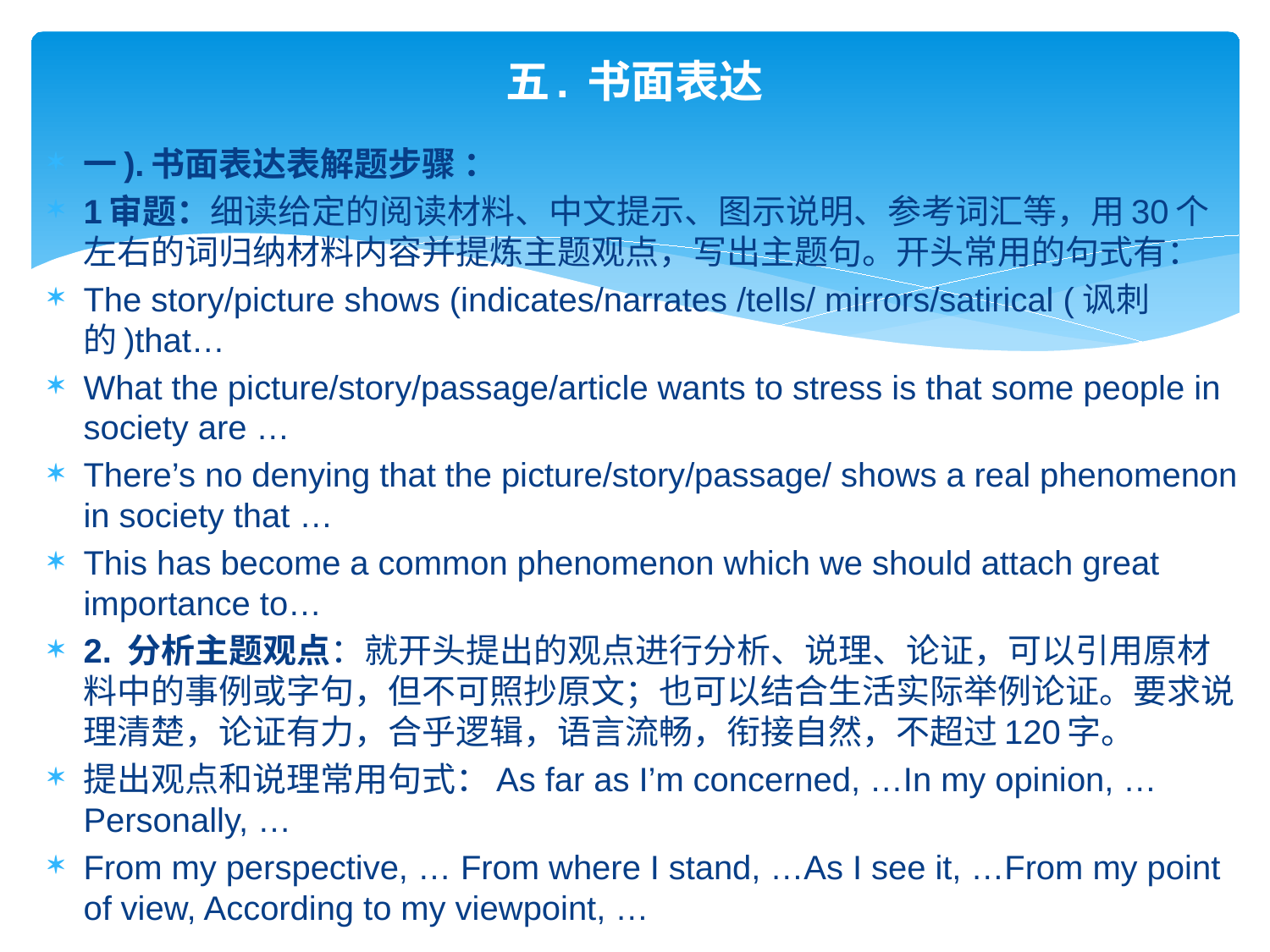

# 五. 书面表达
一).书面表达表解题步骤 ：
1审题：细读给定的阅读材料、中文提示、图示说明、参考词汇等，用30个左右的词归纳材料内容并提炼主题观点，写出主题句。开头常用的句式有：
The story/picture shows (indicates/narrates /tells/ mirrors/satirical (讽刺的)that…
What the picture/story/passage/article wants to stress is that some people in society are …
There’s no denying that the picture/story/passage/ shows a real phenomenon in society that …
This has become a common phenomenon which we should attach great importance to…
2. 分析主题观点：就开头提出的观点进行分析、说理、论证，可以引用原材料中的事例或字句，但不可照抄原文；也可以结合生活实际举例论证。要求说理清楚，论证有力，合乎逻辑，语言流畅，衔接自然，不超过120字。
提出观点和说理常用句式：As far as I’m concerned, …In my opinion, …Personally, …
From my perspective, … From where I stand, …As I see it, …From my point of view, According to my viewpoint, …